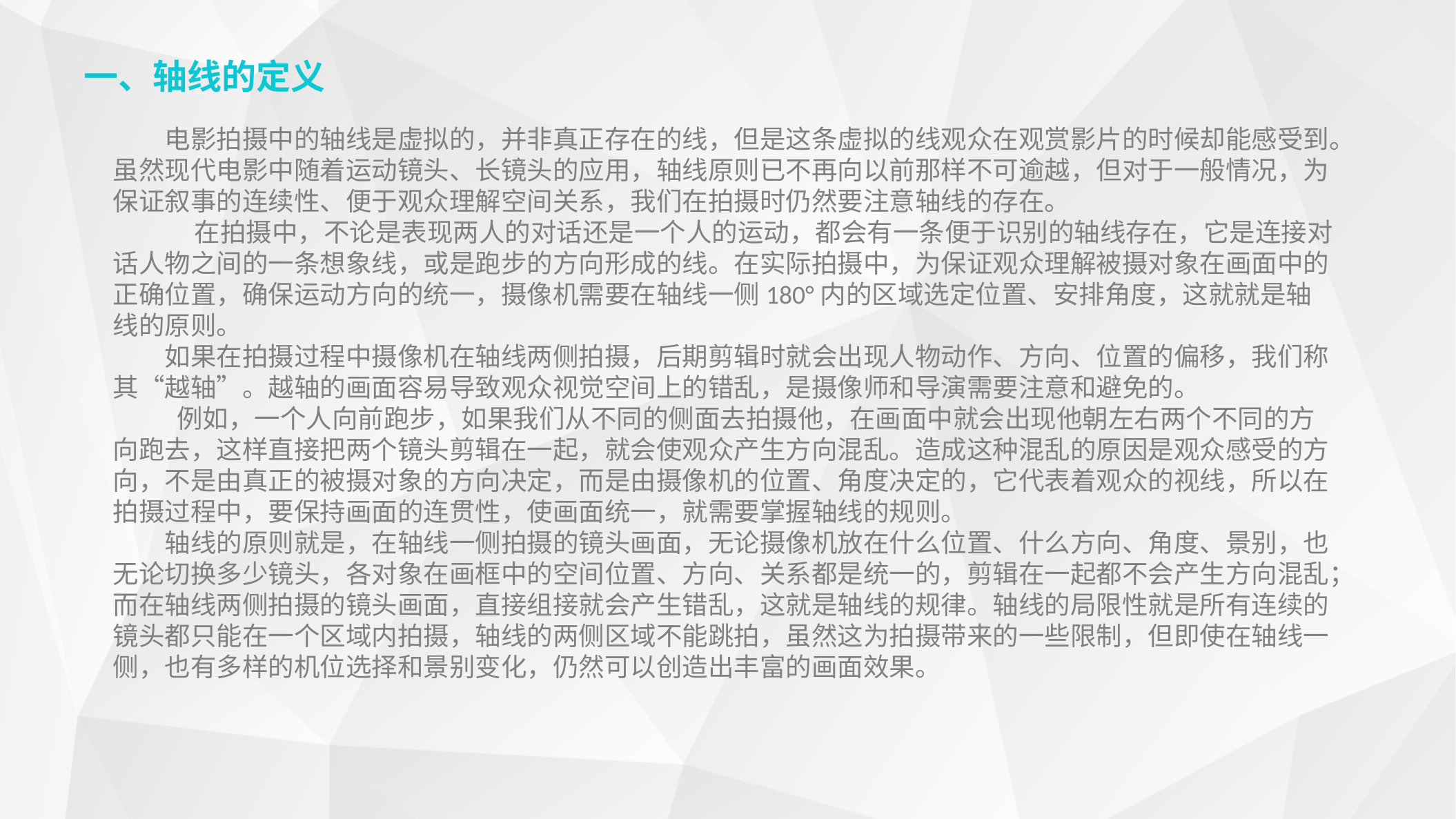

一、轴线的定义
电影拍摄中的轴线是虚拟的，并非真正存在的线，但是这条虚拟的线观众在观赏影片的时候却能感受到。虽然现代电影中随着运动镜头、长镜头的应用，轴线原则已不再向以前那样不可逾越，但对于一般情况，为保证叙事的连续性、便于观众理解空间关系，我们在拍摄时仍然要注意轴线的存在。
    在拍摄中，不论是表现两人的对话还是一个人的运动，都会有一条便于识别的轴线存在，它是连接对话人物之间的一条想象线，或是跑步的方向形成的线。在实际拍摄中，为保证观众理解被摄对象在画面中的正确位置，确保运动方向的统一，摄像机需要在轴线一侧180°内的区域选定位置、安排角度，这就就是轴线的原则。
如果在拍摄过程中摄像机在轴线两侧拍摄，后期剪辑时就会出现人物动作、方向、位置的偏移，我们称其“越轴”。越轴的画面容易导致观众视觉空间上的错乱，是摄像师和导演需要注意和避免的。
 例如，一个人向前跑步，如果我们从不同的侧面去拍摄他，在画面中就会出现他朝左右两个不同的方向跑去，这样直接把两个镜头剪辑在一起，就会使观众产生方向混乱。造成这种混乱的原因是观众感受的方向，不是由真正的被摄对象的方向决定，而是由摄像机的位置、角度决定的，它代表着观众的视线，所以在拍摄过程中，要保持画面的连贯性，使画面统一，就需要掌握轴线的规则。
轴线的原则就是，在轴线一侧拍摄的镜头画面，无论摄像机放在什么位置、什么方向、角度、景别，也无论切换多少镜头，各对象在画框中的空间位置、方向、关系都是统一的，剪辑在一起都不会产生方向混乱；而在轴线两侧拍摄的镜头画面，直接组接就会产生错乱，这就是轴线的规律。轴线的局限性就是所有连续的镜头都只能在一个区域内拍摄，轴线的两侧区域不能跳拍，虽然这为拍摄带来的一些限制，但即使在轴线一侧，也有多样的机位选择和景别变化，仍然可以创造出丰富的画面效果。